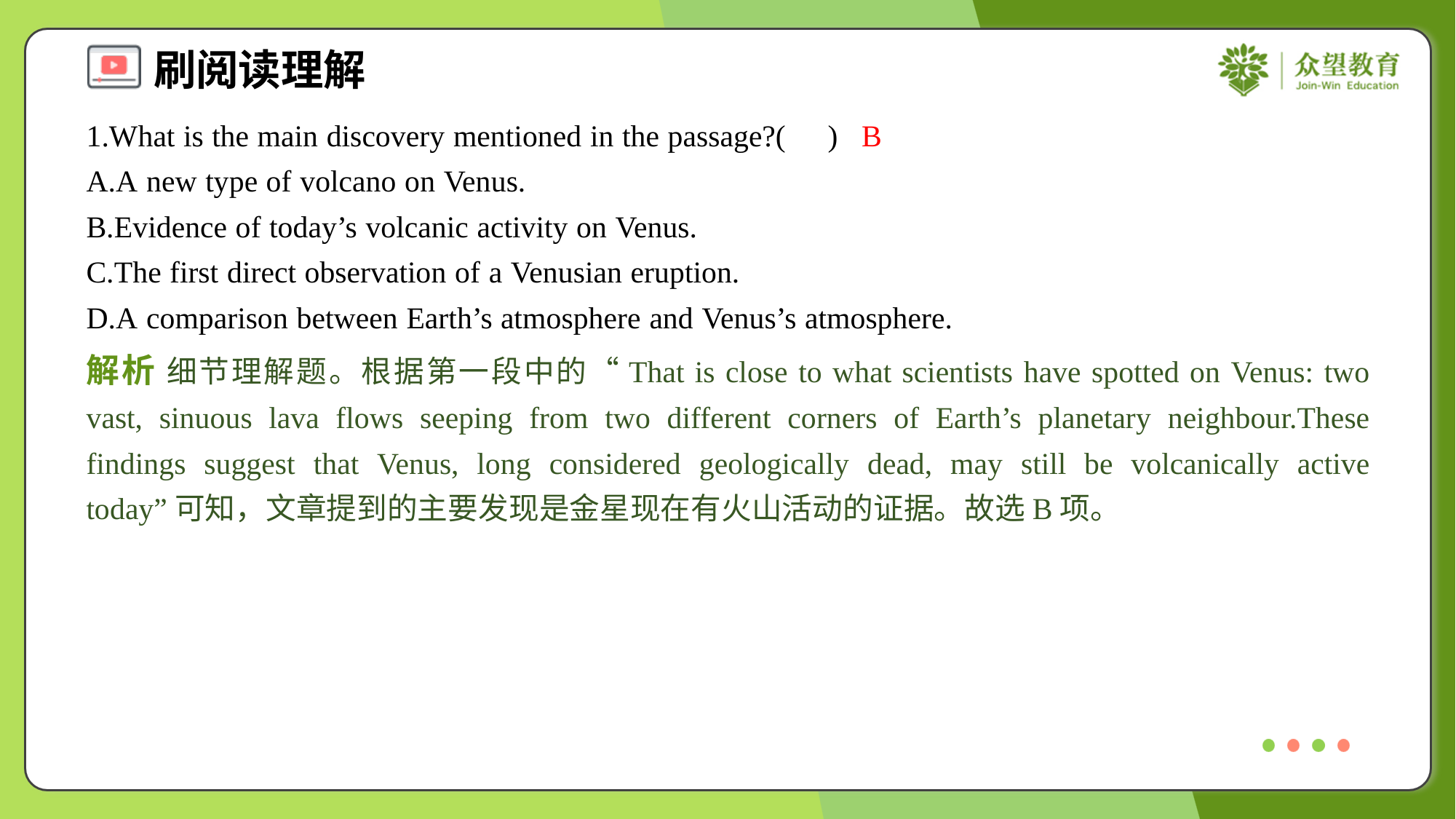

1.What is the main discovery mentioned in the passage?(     )
B
A.A new type of volcano on Venus.
B.Evidence of today’s volcanic activity on Venus.
C.The first direct observation of a Venusian eruption.
D.A comparison between Earth’s atmosphere and Venus’s atmosphere.
解析 细节理解题。根据第一段中的“That is close to what scientists have spotted on Venus: two vast, sinuous lava flows seeping from two different corners of Earth’s planetary neighbour.These findings suggest that Venus, long considered geologically dead, may still be volcanically active today”可知，文章提到的主要发现是金星现在有火山活动的证据。故选B项。